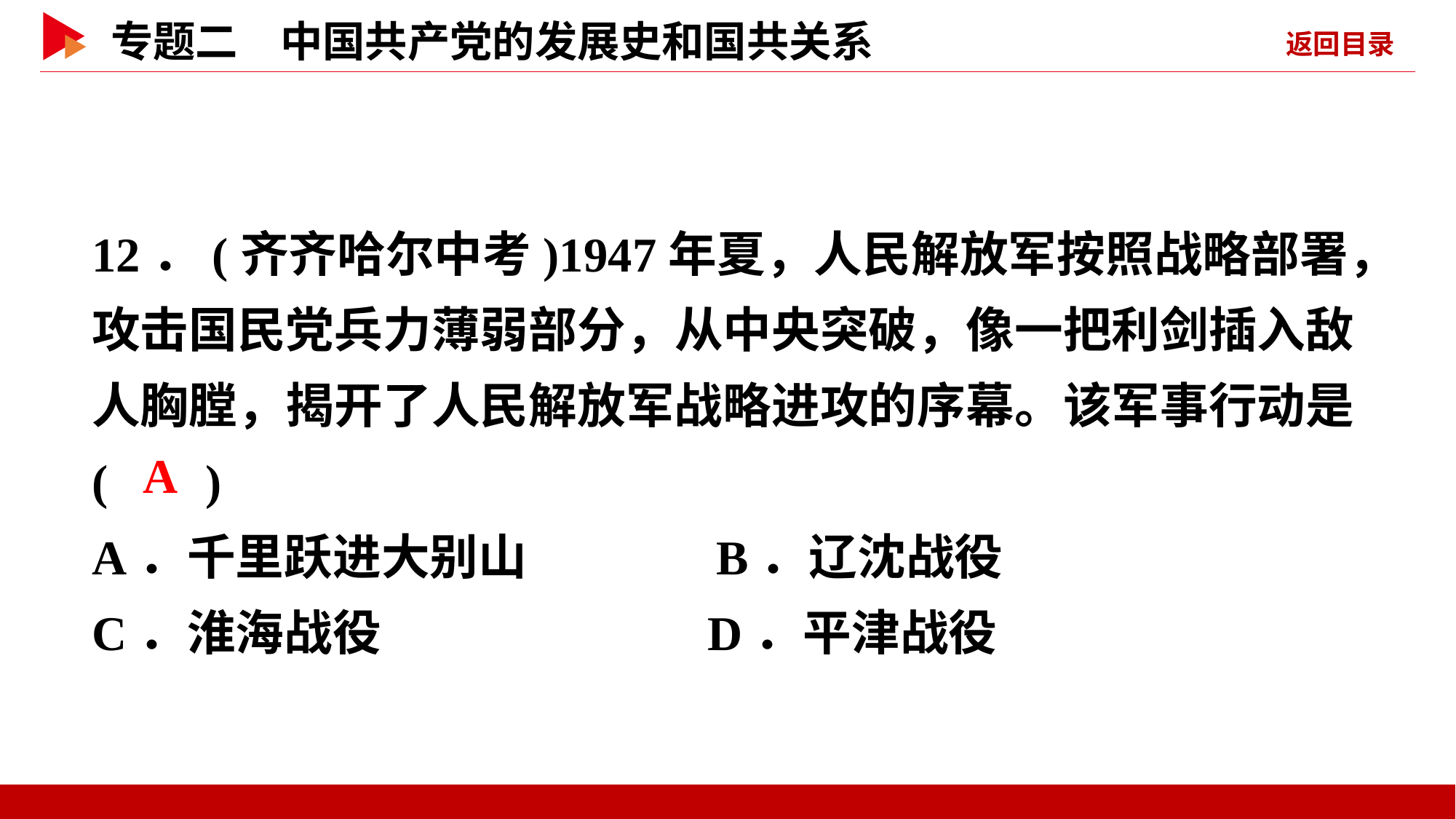

12．(齐齐哈尔中考)1947年夏，人民解放军按照战略部署，攻击国民党兵力薄弱部分，从中央突破，像一把利剑插入敌人胸膛，揭开了人民解放军战略进攻的序幕。该军事行动是(        )
A．千里跃进大别山                B．辽沈战役
C．淮海战役　                        D．平津战役
   A